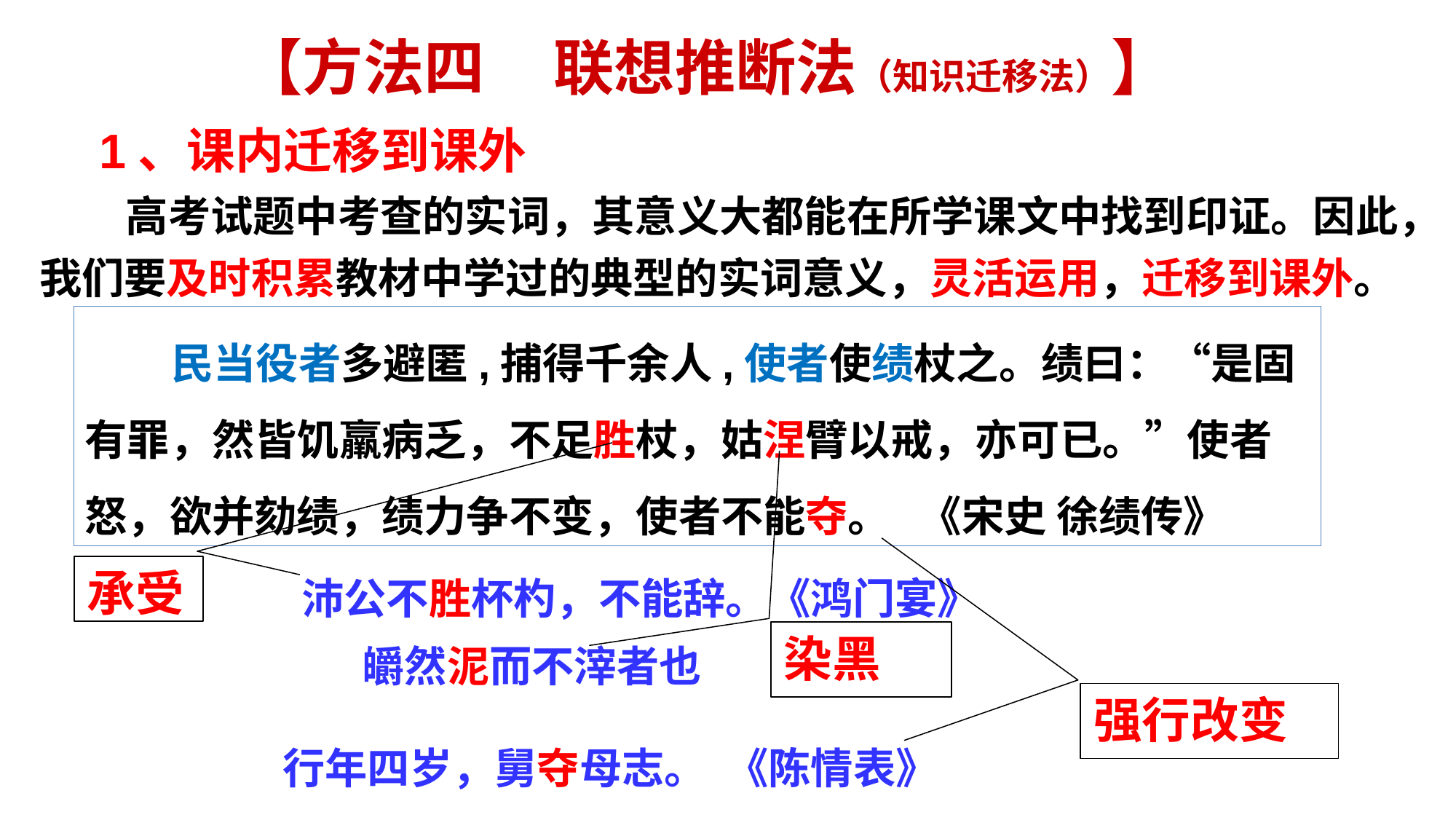

【方法四     联想推断法（知识迁移法）】
　1、课内迁移到课外
高考试题中考查的实词，其意义大都能在所学课文中找到印证。因此，我们要及时积累教材中学过的典型的实词意义，灵活运用，迁移到课外。
民当役者多避匿,捕得千余人,使者使绩杖之。绩曰：“是固有罪，然皆饥羸病乏，不足胜杖，姑涅臂以戒，亦可已。”使者怒，欲并劾绩，绩力争不变，使者不能夺。   《宋史 徐绩传》
　沛公不胜杯杓，不能辞。《鸿门宴》
承受
染黑
皭然泥而不滓者也
强行改变
行年四岁，舅夺母志。  《陈情表》